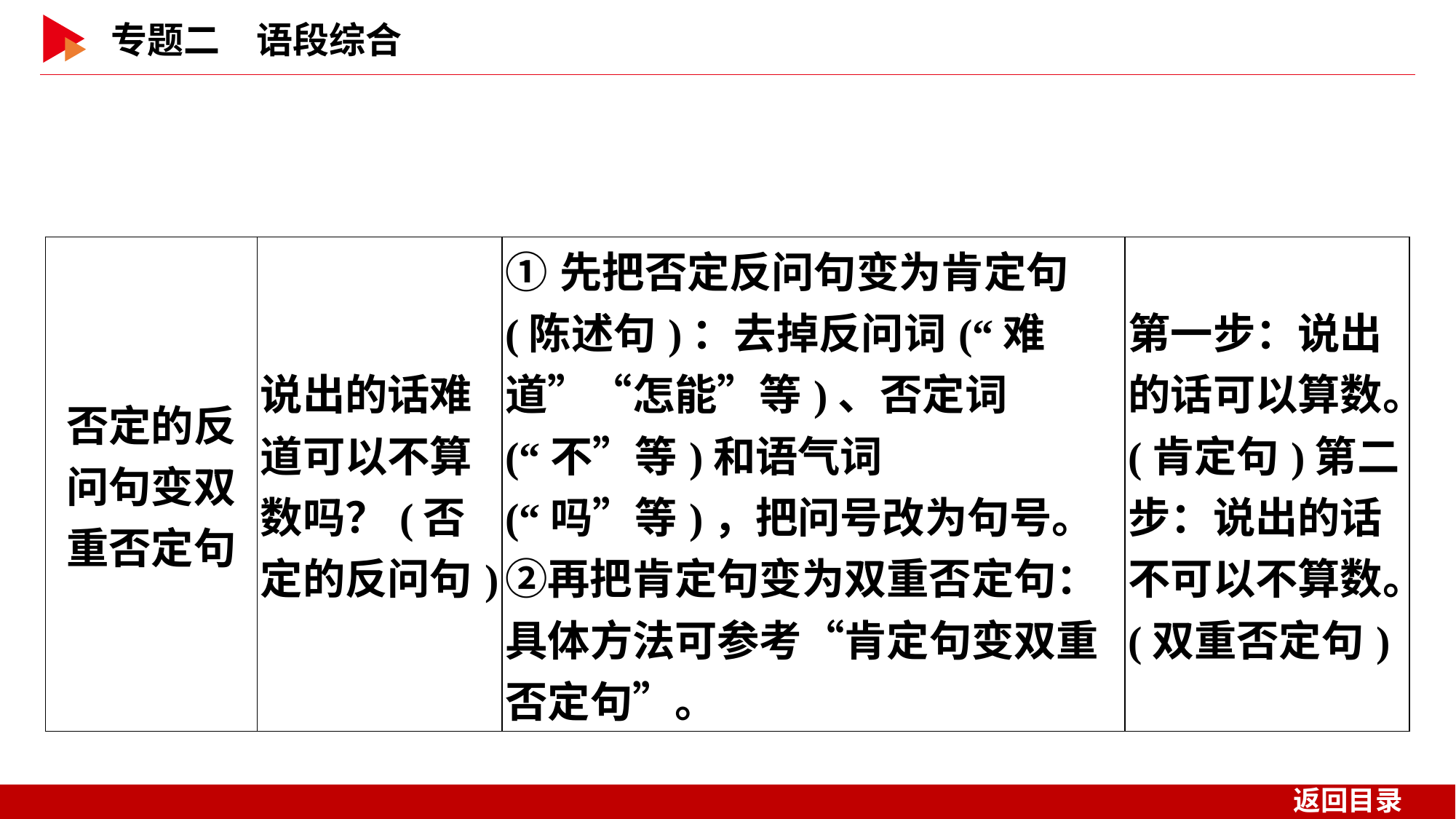

| 否定的反 问句变双 重否定句 | 说出的话难道可以不算数吗？(否定的反问句) | ①先把否定反问句变为肯定句(陈述句)：去掉反问词(“难道”“怎能”等)、否定词(“不”等)和语气词(“吗”等)，把问号改为句号。②再把肯定句变为双重否定句：具体方法可参考“肯定句变双重否定句”。 | 第一步：说出的话可以算数。(肯定句)第二步：说出的话不可以不算数。(双重否定句) |
| --- | --- | --- | --- |